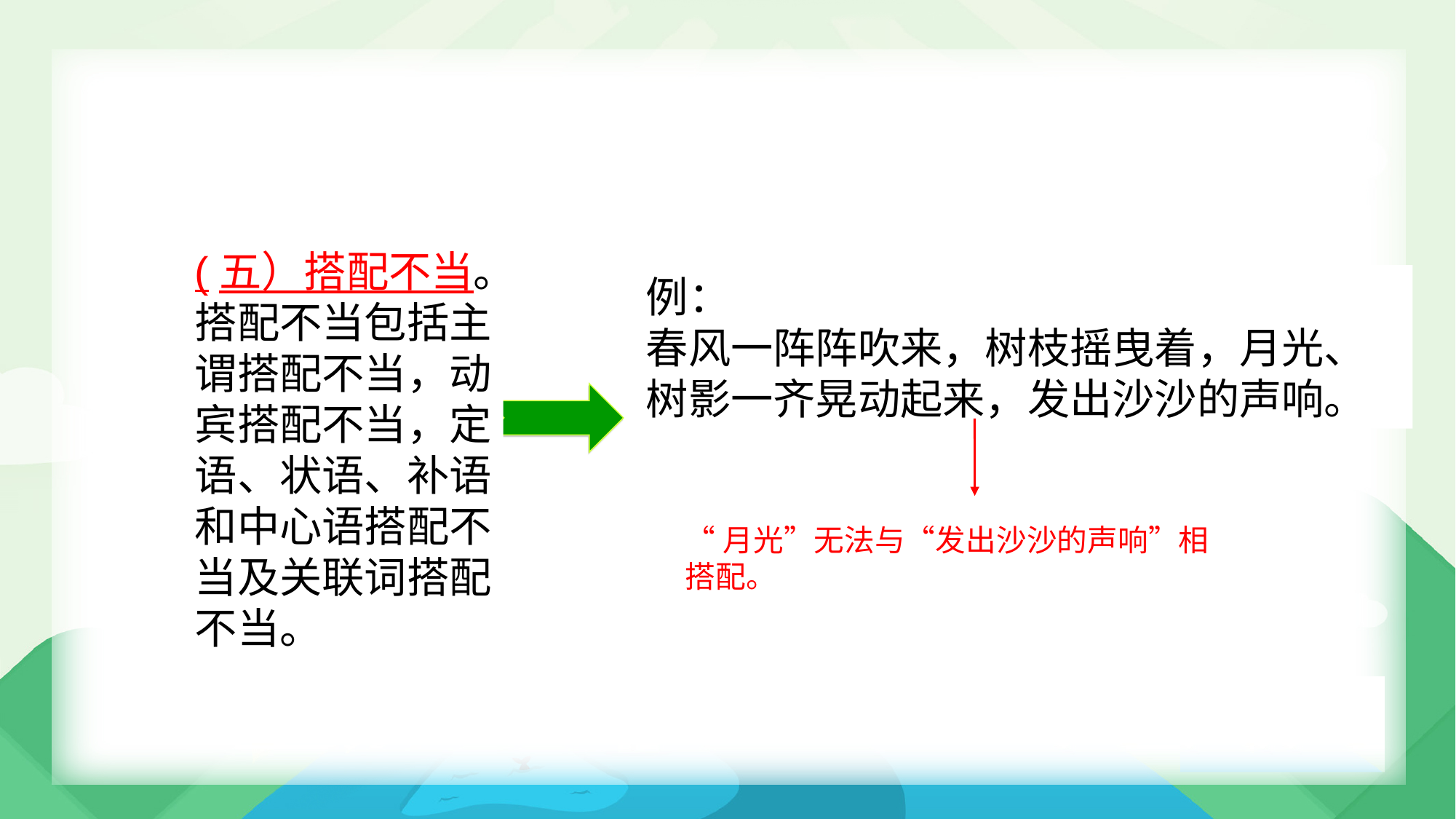

(五）搭配不当。
搭配不当包括主谓搭配不当，动宾搭配不当，定语、状语、补语和中心语搭配不当及关联词搭配不当。
例：
春风一阵阵吹来，树枝摇曳着，月光、树影一齐晃动起来，发出沙沙的声响。

“月光”无法与“发出沙沙的声响”相搭配。